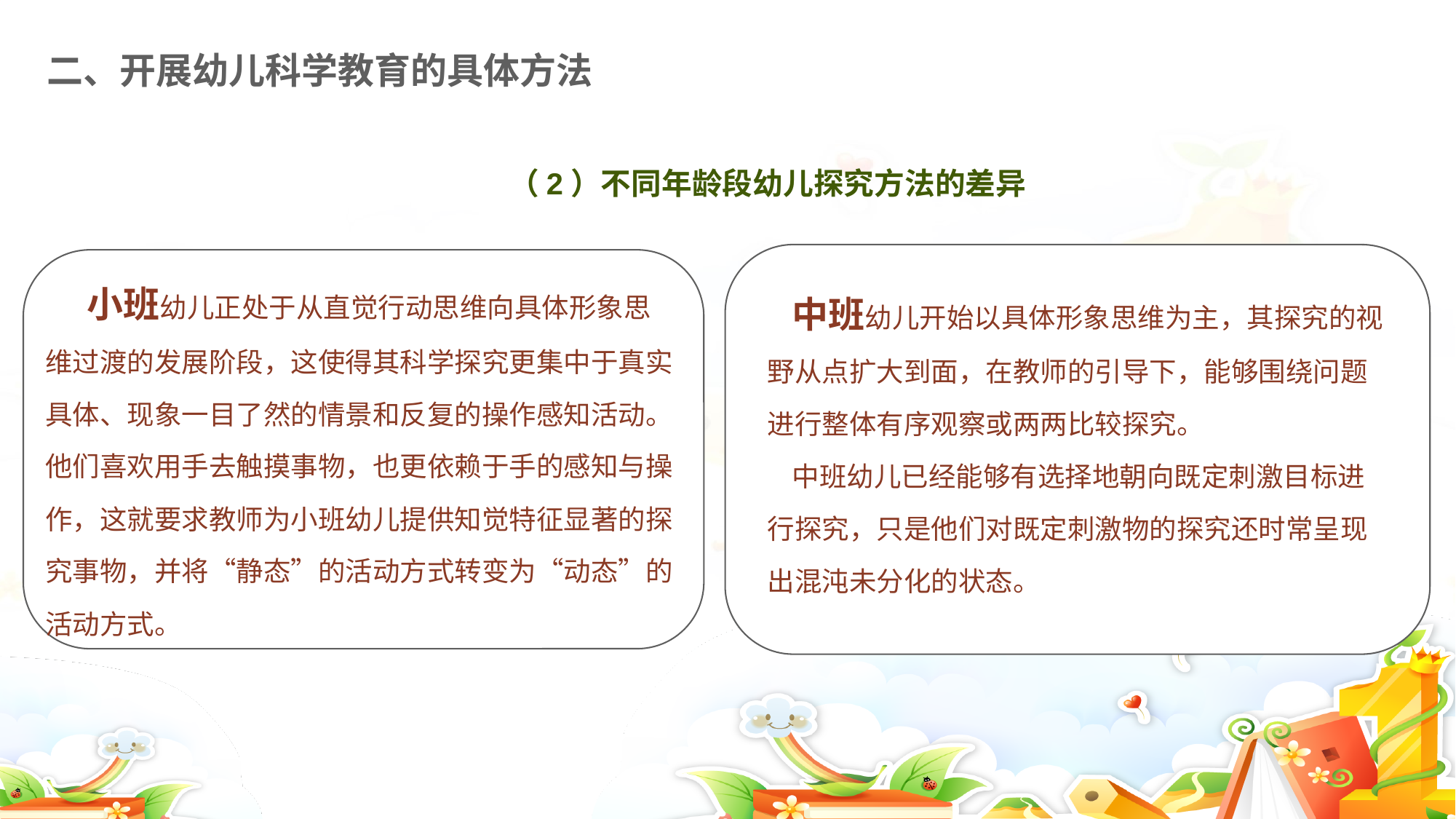

二、开展幼儿科学教育的具体方法
（2）不同年龄段幼儿探究方法的差异

    小班幼儿正处于从直觉行动思维向具体形象思维过渡的发展阶段，这使得其科学探究更集中于真实具体、现象一目了然的情景和反复的操作感知活动。他们喜欢用手去触摸事物，也更依赖于手的感知与操作，这就要求教师为小班幼儿提供知觉特征显著的探究事物，并将“静态”的活动方式转变为“动态”的活动方式。
  中班幼儿开始以具体形象思维为主，其探究的视野从点扩大到面，在教师的引导下，能够围绕问题进行整体有序观察或两两比较探究。
   中班幼儿已经能够有选择地朝向既定刺激目标进行探究，只是他们对既定刺激物的探究还时常呈现出混沌未分化的状态。